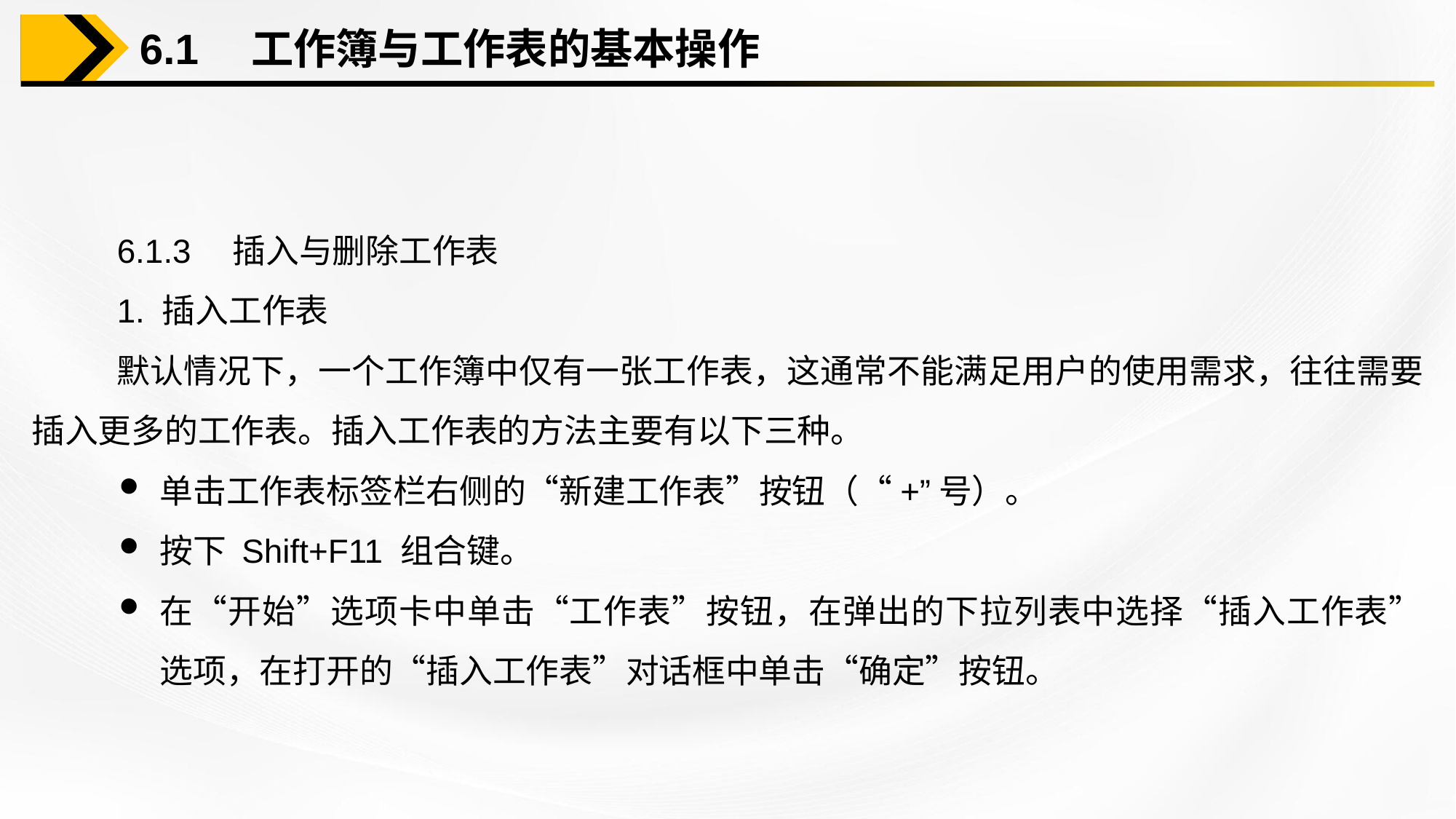

6.1　工作簿与工作表的基本操作
6.1.3　插入与删除工作表
1. 插入工作表
默认情况下，一个工作簿中仅有一张工作表，这通常不能满足用户的使用需求，往往需要插入更多的工作表。插入工作表的方法主要有以下三种。
单击工作表标签栏右侧的“新建工作表”按钮（“+”号）。
按下 Shift+F11 组合键。
在“开始”选项卡中单击“工作表”按钮，在弹出的下拉列表中选择“插入工作表”选项，在打开的“插入工作表”对话框中单击“确定”按钮。